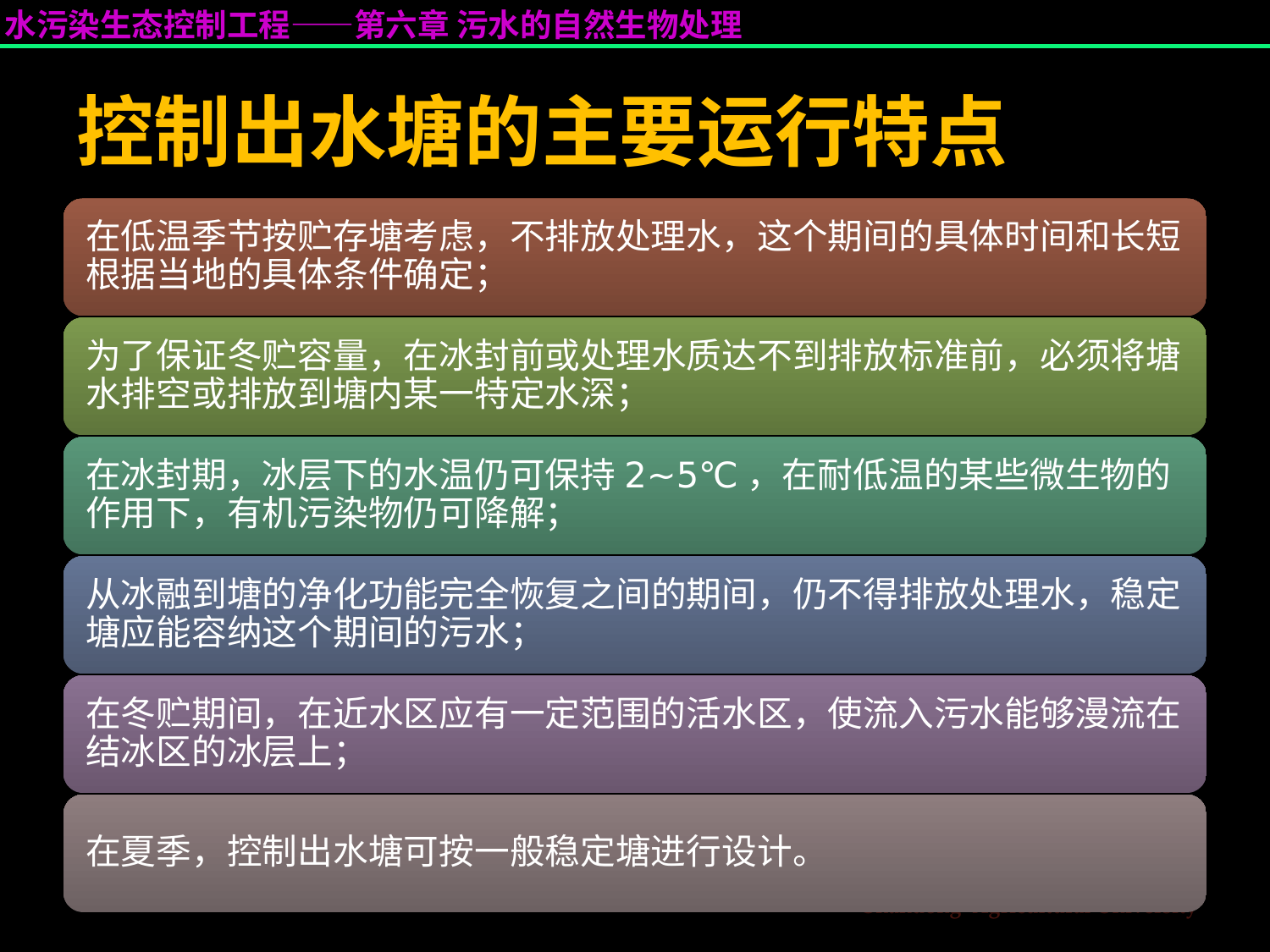

# 控制出水塘的主要运行特点
在低温季节按贮存塘考虑，不排放处理水，这个期间的具体时间和长短根据当地的具体条件确定；
为了保证冬贮容量，在冰封前或处理水质达不到排放标准前，必须将塘水排空或排放到塘内某一特定水深；
在冰封期，冰层下的水温仍可保持2~5℃，在耐低温的某些微生物的作用下，有机污染物仍可降解；
从冰融到塘的净化功能完全恢复之间的期间，仍不得排放处理水，稳定塘应能容纳这个期间的污水；
在冬贮期间，在近水区应有一定范围的活水区，使流入污水能够漫流在结冰区的冰层上；
在夏季，控制出水塘可按一般稳定塘进行设计。